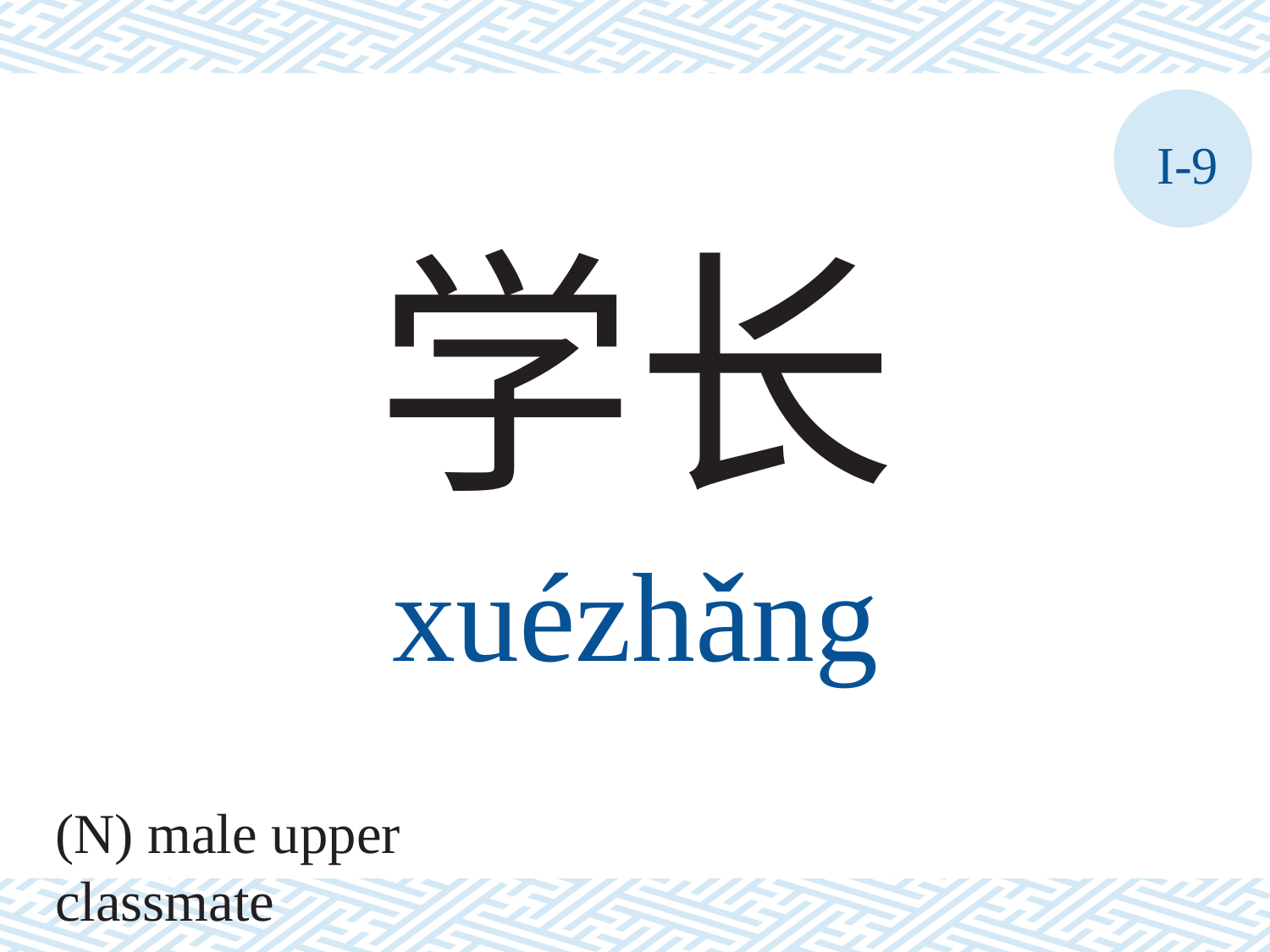

I-9
学长
xuézhǎng
(N) male upper classmate